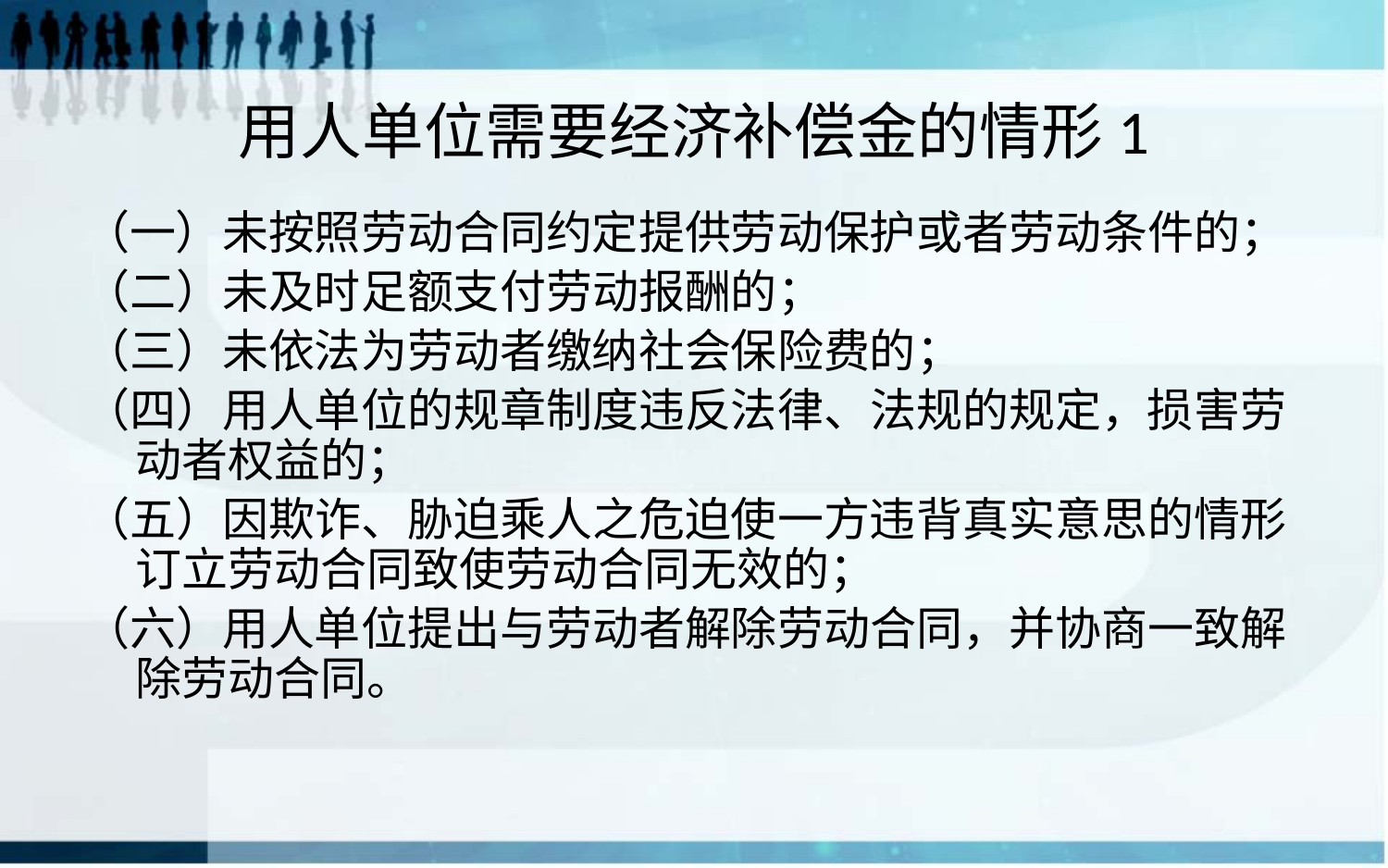

# 用人单位需要经济补偿金的情形1
（一）未按照劳动合同约定提供劳动保护或者劳动条件的；
（二）未及时足额支付劳动报酬的；
（三）未依法为劳动者缴纳社会保险费的；
（四）用人单位的规章制度违反法律、法规的规定，损害劳动者权益的；
（五）因欺诈、胁迫乘人之危迫使一方违背真实意思的情形订立劳动合同致使劳动合同无效的；
（六）用人单位提出与劳动者解除劳动合同，并协商一致解除劳动合同。